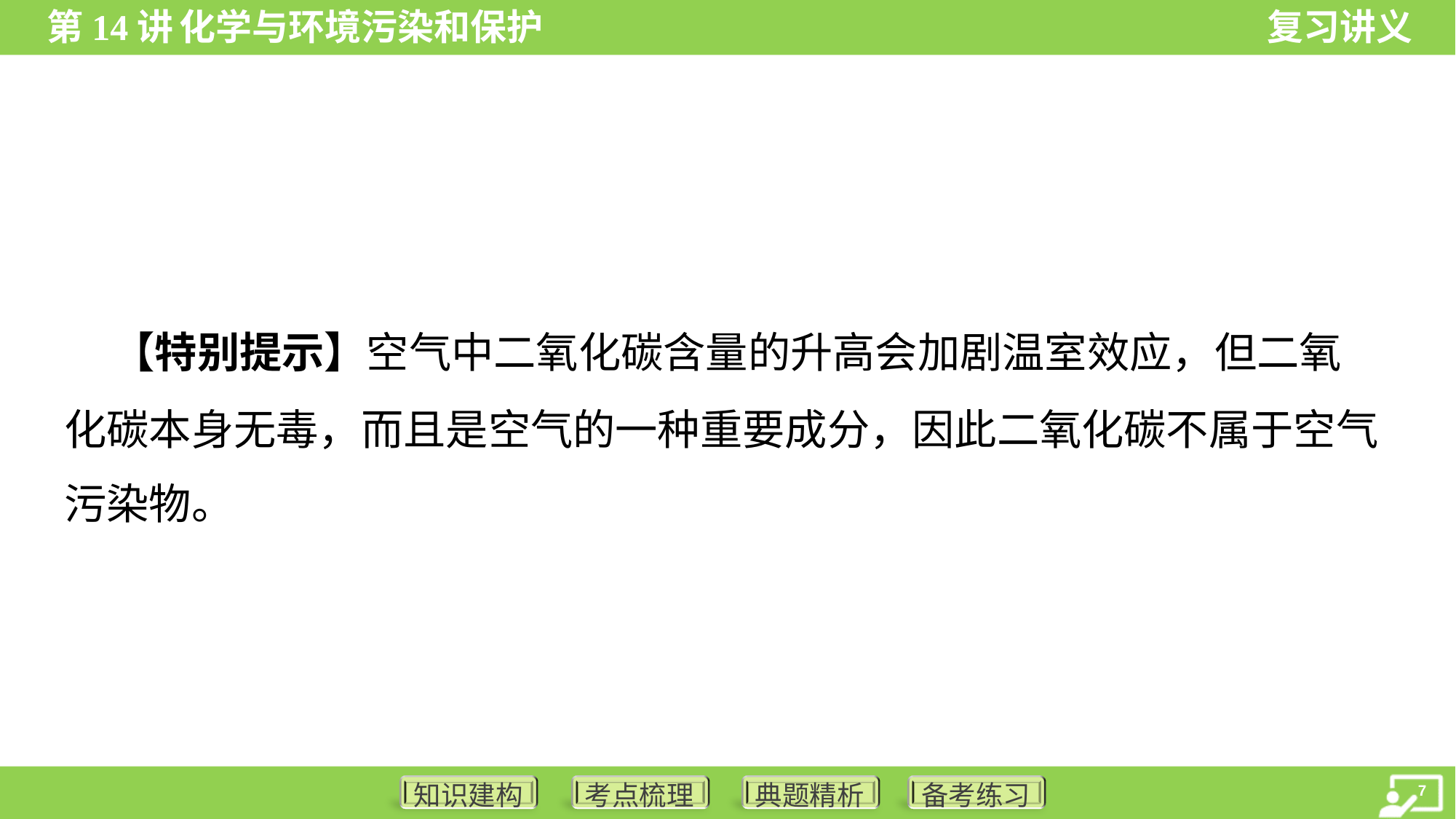

【特别提示】空气中二氧化碳含量的升高会加剧温室效应，但二氧
化碳本身无毒，而且是空气的一种重要成分，因此二氧化碳不属于空气
污染物。